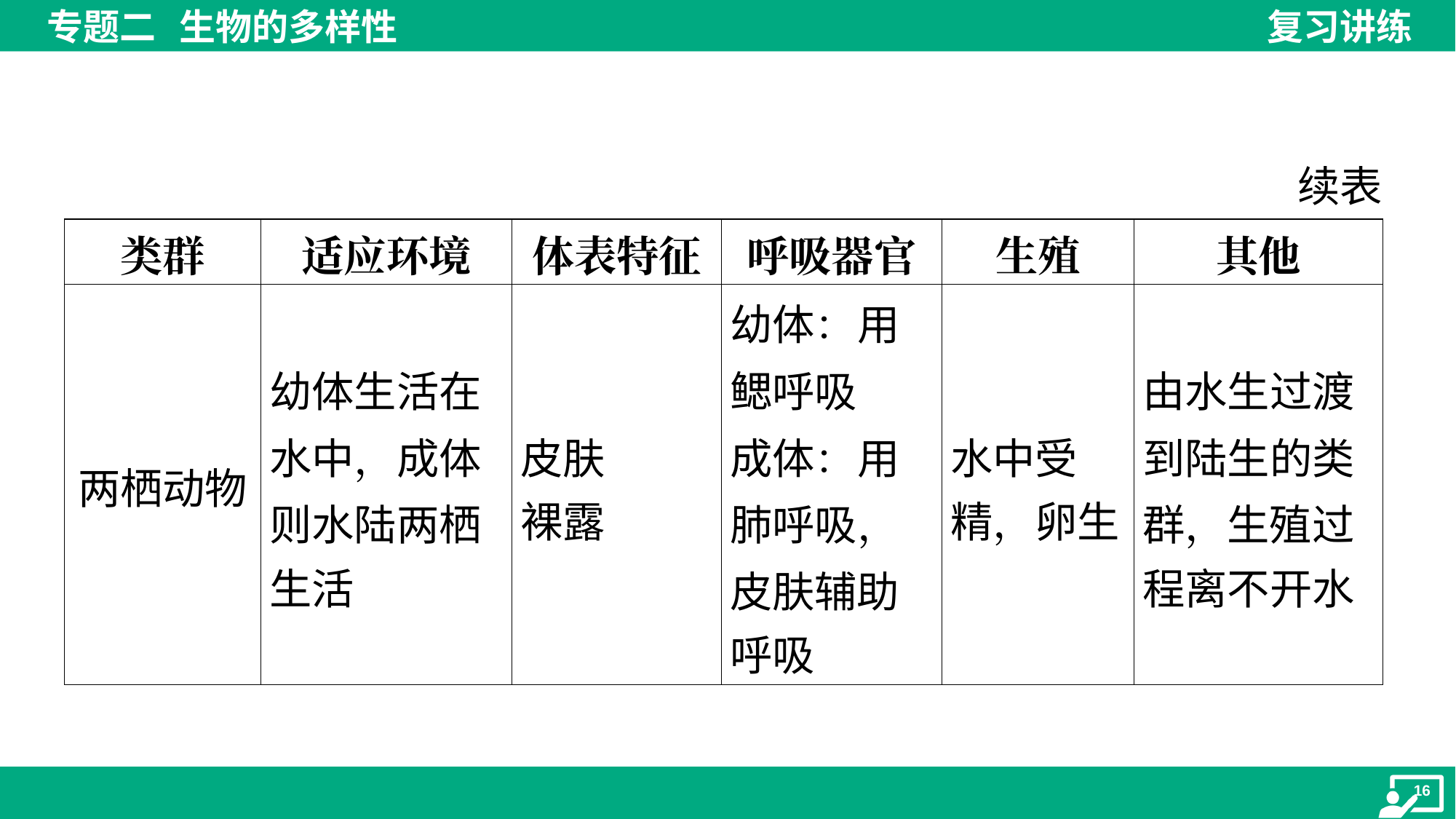

续表
| 类群 | 适应环境 | 体表特征 | 呼吸器官 | 生殖 | 其他 |
| --- | --- | --- | --- | --- | --- |
| 两栖动物 | 幼体生活在 水中，成体 则水陆两栖 生活 | 皮肤 裸露 | 幼体：用 鳃呼吸 成体：用 肺呼吸， 皮肤辅助 呼吸 | 水中受 精，卵生 | 由水生过渡 到陆生的类 群，生殖过 程离不开水 |